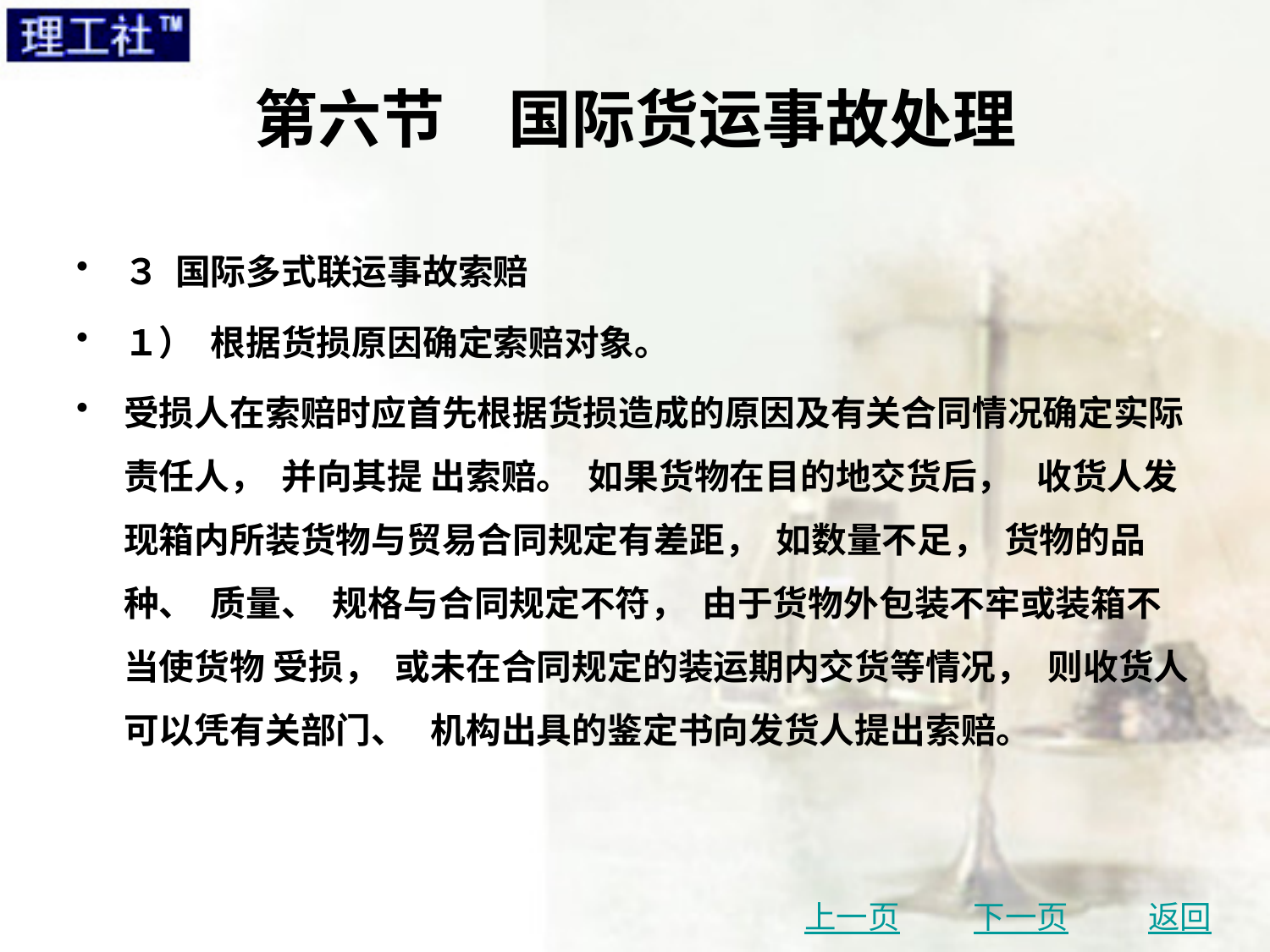

# 第六节　国际货运事故处理
３  国际多式联运事故索赔
１）  根据货损原因确定索赔对象。
受损人在索赔时应首先根据货损造成的原因及有关合同情况确定实际责任人，  并向其提 出索赔。  如果货物在目的地交货后，   收货人发现箱内所装货物与贸易合同规定有差距，  如数量不足，  货物的品种、  质量、  规格与合同规定不符，  由于货物外包装不牢或装箱不当使货物 受损，  或未在合同规定的装运期内交货等情况，  则收货人可以凭有关部门、   机构出具的鉴定书向发货人提出索赔。
上一页
下一页
返回